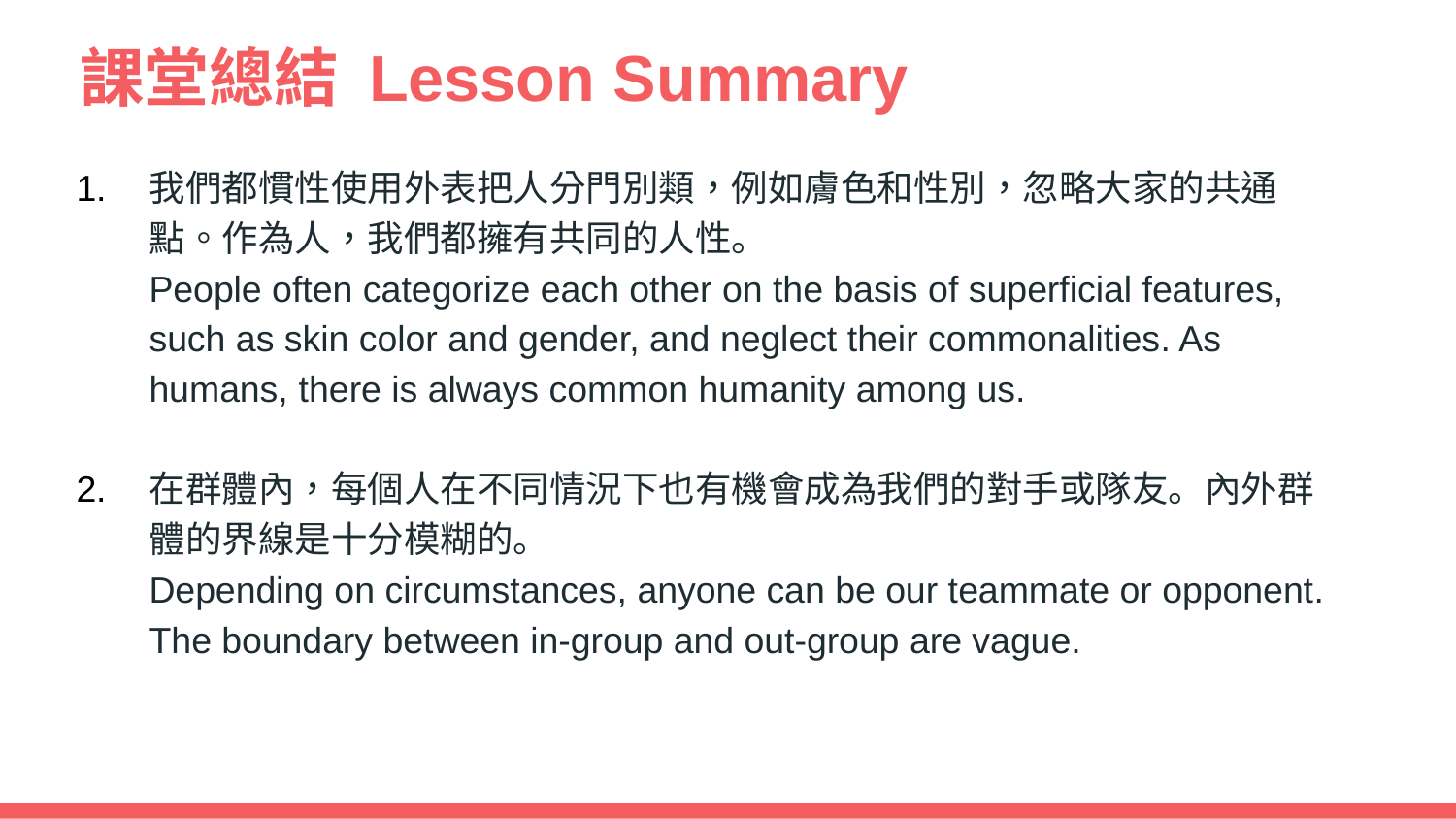

課堂總結 Lesson Summary
我們都慣性使用外表把人分門別類，例如膚色和性別，忽略大家的共通點。作為人，我們都擁有共同的人性。
People often categorize each other on the basis of superficial features, such as skin color and gender, and neglect their commonalities. As humans, there is always common humanity among us.

在群體內，每個人在不同情況下也有機會成為我們的對手或隊友。內外群體的界線是十分模糊的。
Depending on circumstances, anyone can be our teammate or opponent. The boundary between in-group and out-group are vague.